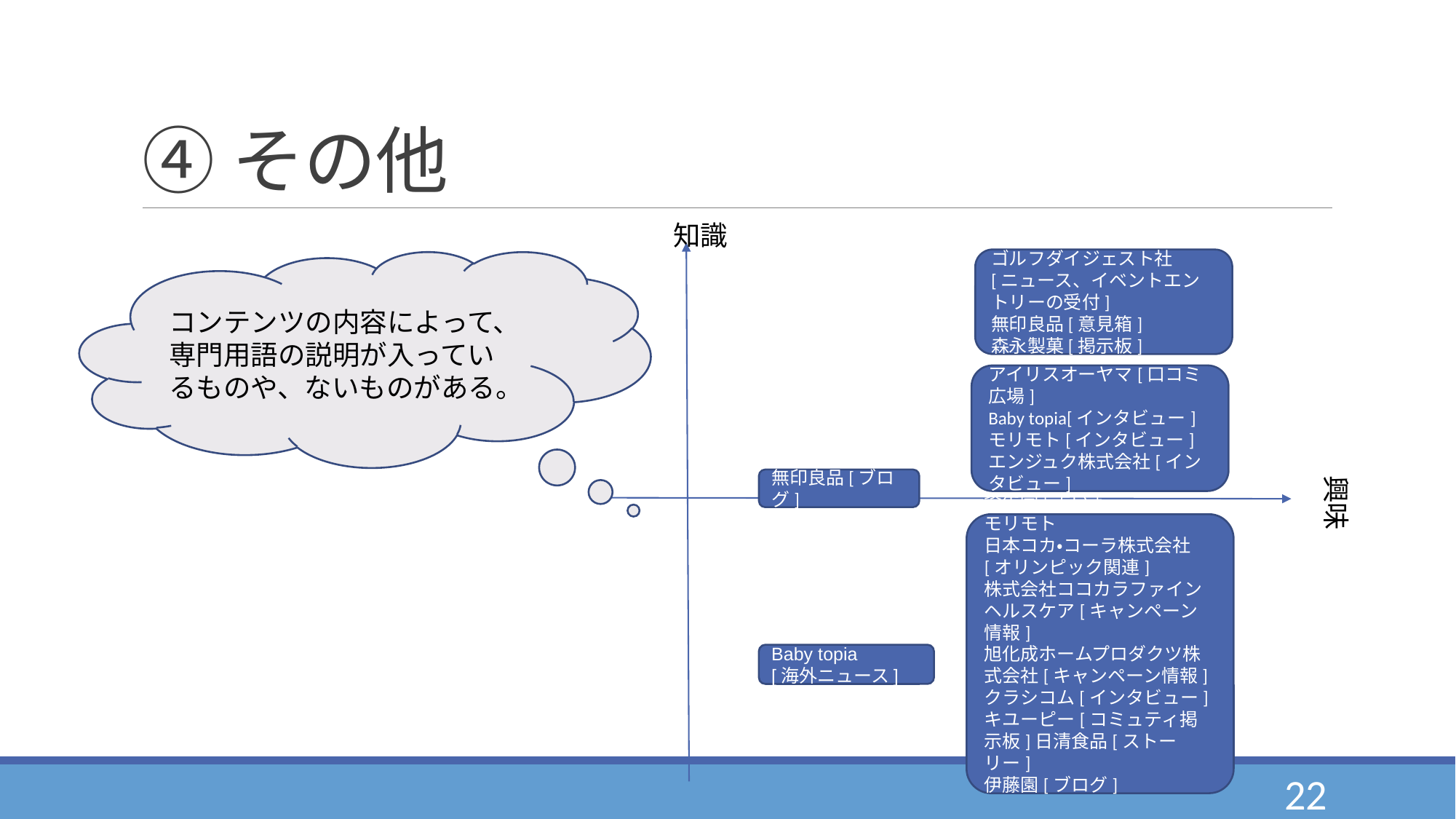

# ④その他
知識
ゴルフダイジェスト社[ニュース、イベントエントリーの受付]
無印良品[意見箱]
森永製菓[掲示板]
アイリスオーヤマ[口コミ広場]
Baby topia[インタビュー]
モリモト[インタビュー]
エンジュク株式会社[インタビュー]
興味
無印良品[ブログ]
資生堂[占い]
モリモト
日本コカ・コーラ株式会社[オリンピック関連]
株式会社ココカラファインヘルスケア[キャンペーン情報]
旭化成ホームプロダクツ株式会社[キャンペーン情報]
クラシコム[インタビュー]
キユーピー[コミュティ掲示板]日清食品[ストーリー]
伊藤園[ブログ]

Baby topia
[海外ニュース]
コンテンツの内容によって、専門用語の説明が入っているものや、ないものがある。
22